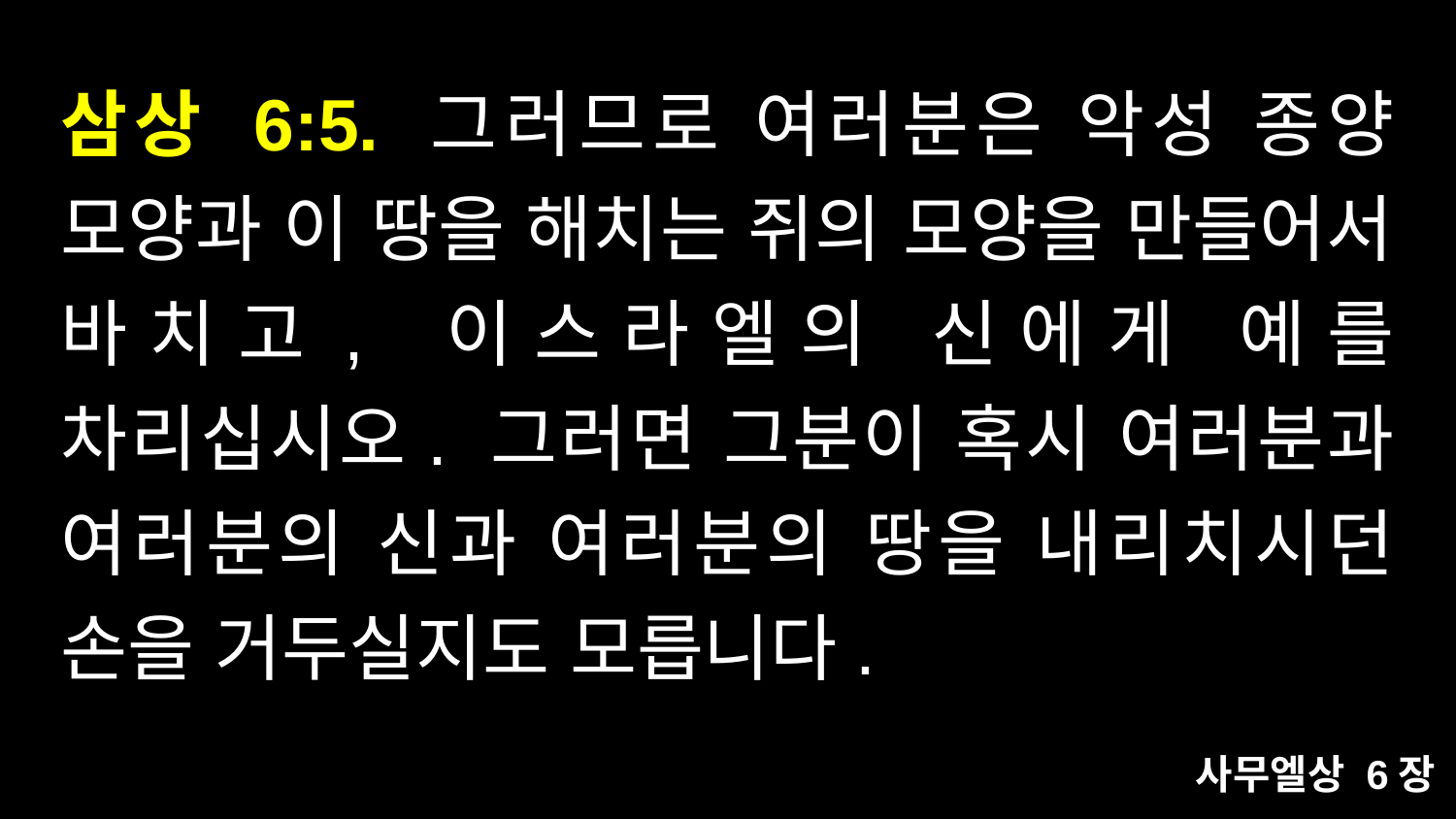

# 삼상 6:5. 그러므로 여러분은 악성 종양 모양과 이 땅을 해치는 쥐의 모양을 만들어서 바치고, 이스라엘의 신에게 예를 차리십시오. 그러면 그분이 혹시 여러분과 여러분의 신과 여러분의 땅을 내리치시던 손을 거두실지도 모릅니다.
사무엘상 6장